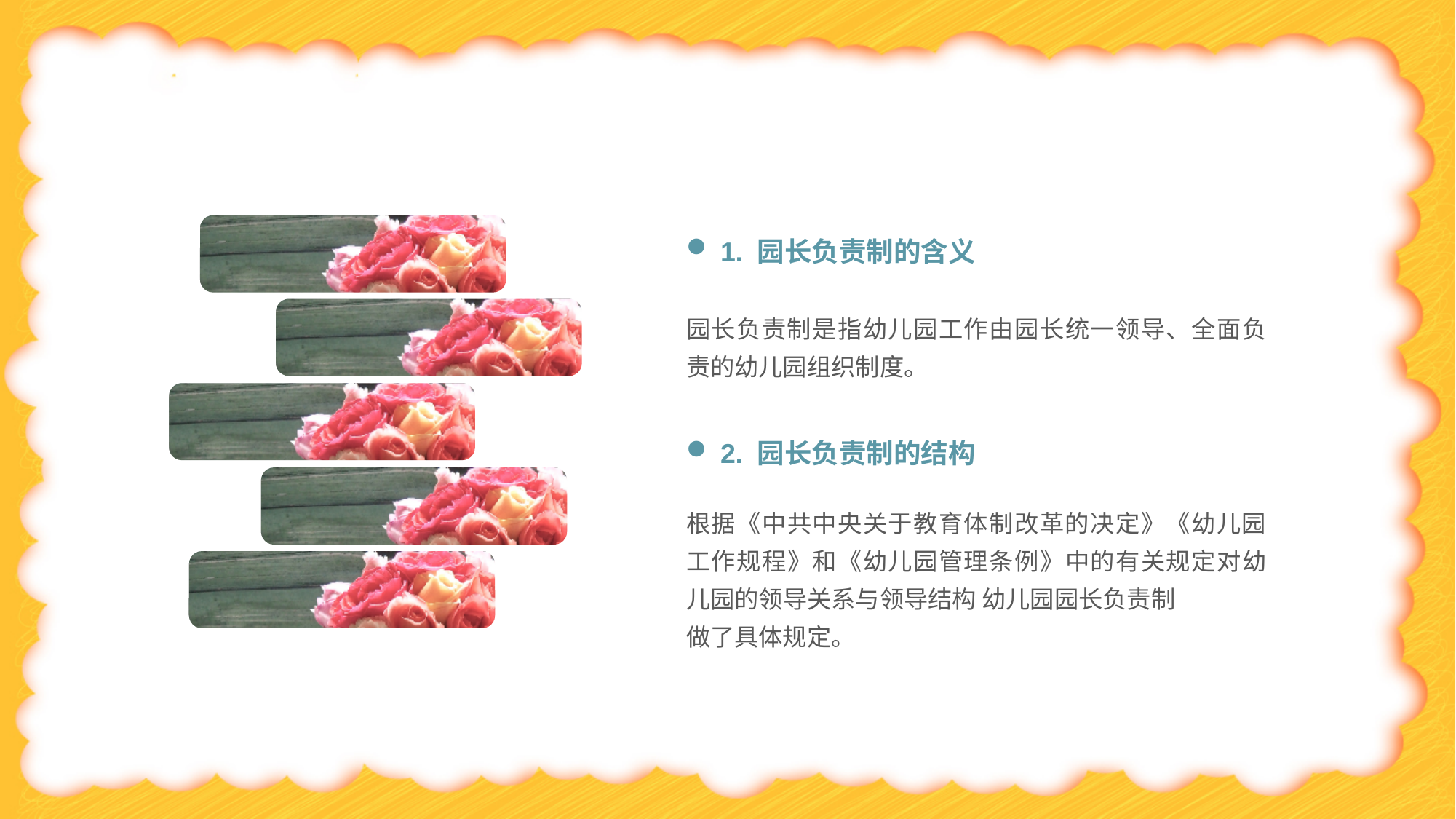

1. 园长负责制的含义
园长负责制是指幼儿园工作由园长统一领导、全面负责的幼儿园组织制度。
2. 园长负责制的结构
根据《中共中央关于教育体制改革的决定》《幼儿园工作规程》和《幼儿园管理条例》中的有关规定对幼儿园的领导关系与领导结构 幼儿园园长负责制
做了具体规定。